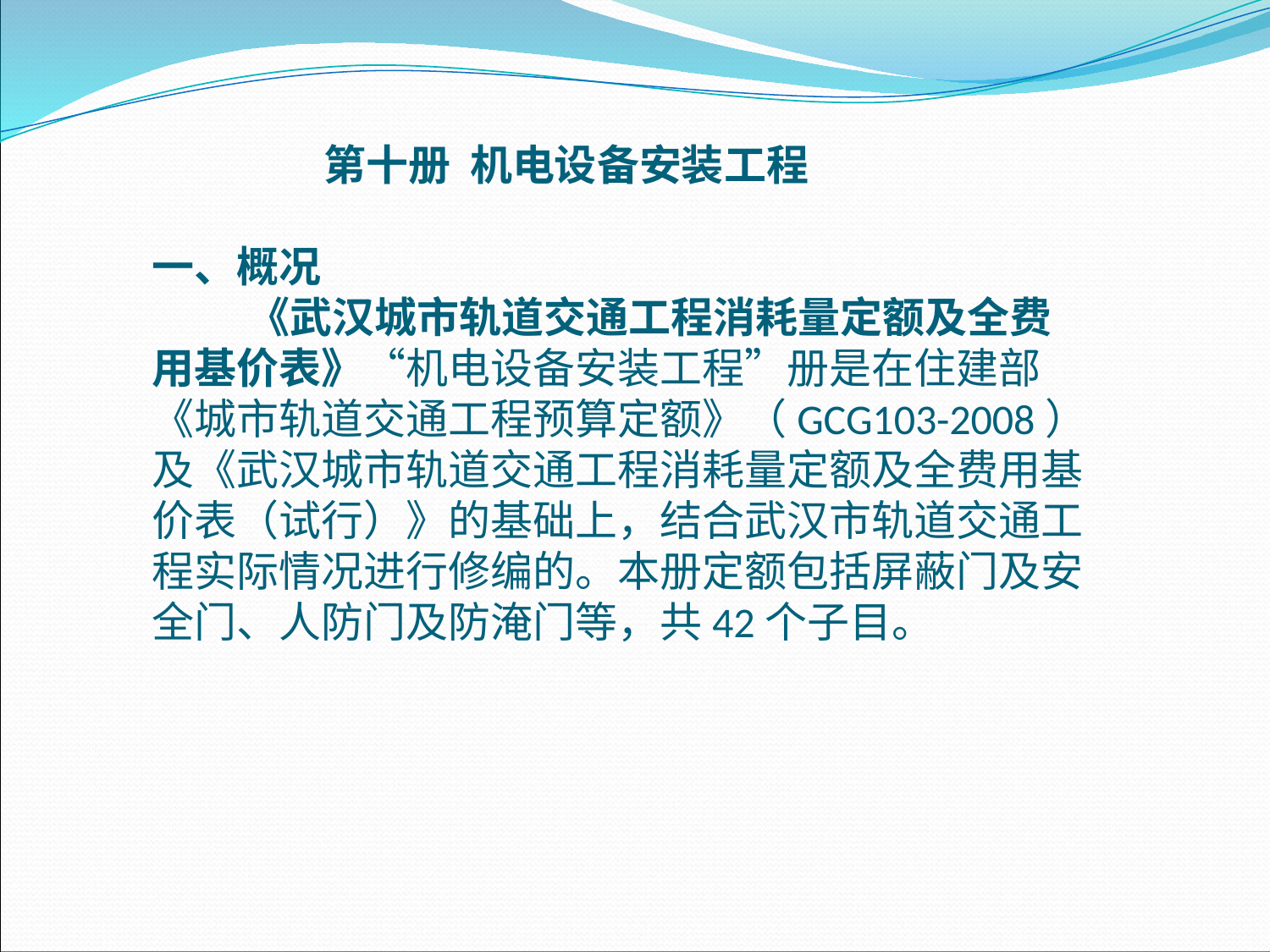

第十册  机电设备安装工程 一、概况         《武汉城市轨道交通工程消耗量定额及全费用基价表》“机电设备安装工程”册是在住建部《城市轨道交通工程预算定额》（GCG103-2008）及《武汉城市轨道交通工程消耗量定额及全费用基价表（试行）》的基础上，结合武汉市轨道交通工程实际情况进行修编的。本册定额包括屏蔽门及安全门、人防门及防淹门等，共42个子目。
37